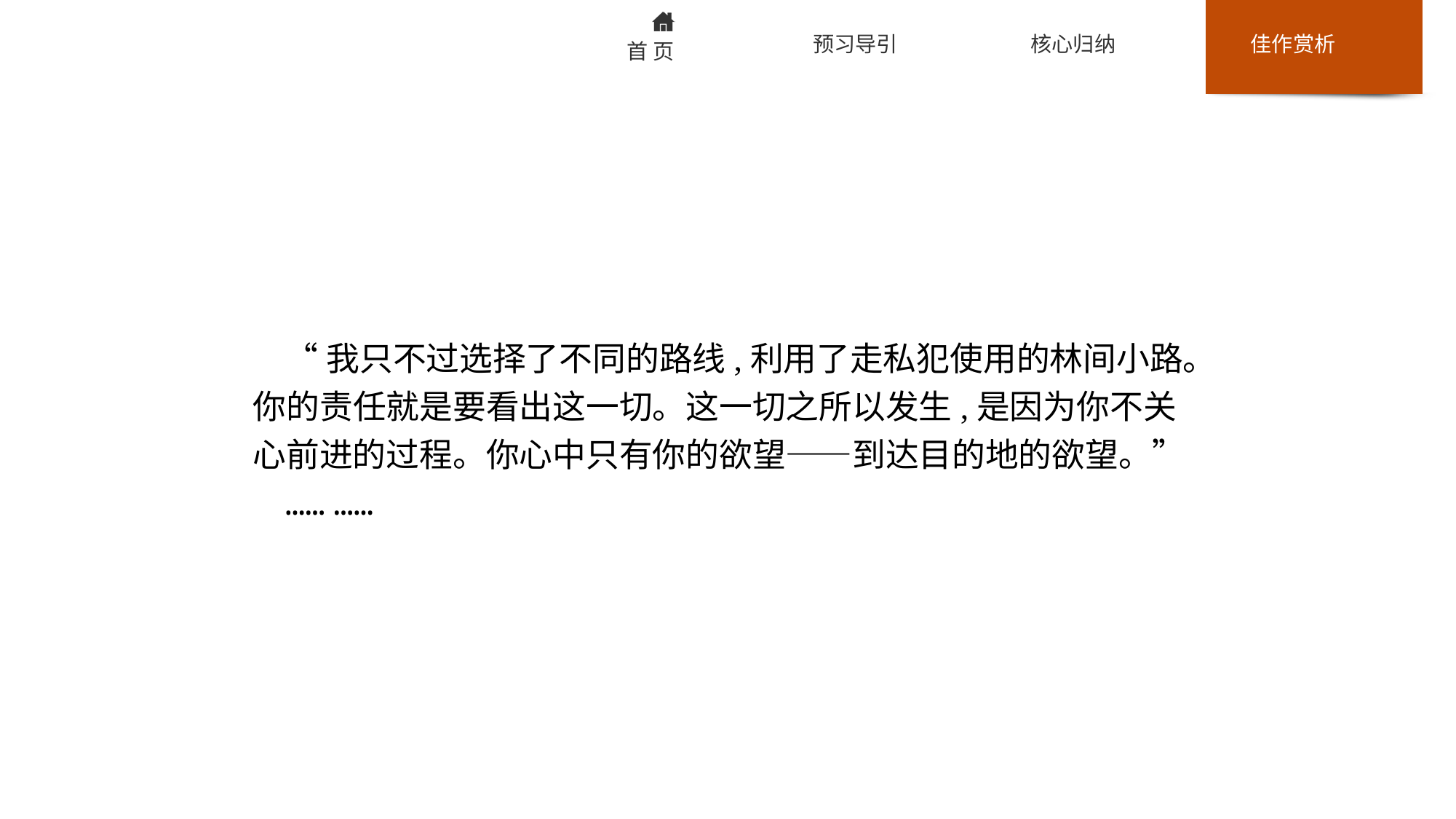

“我只不过选择了不同的路线,利用了走私犯使用的林间小路。你的责任就是要看出这一切。这一切之所以发生,是因为你不关心前进的过程。你心中只有你的欲望——到达目的地的欲望。”
…… ……